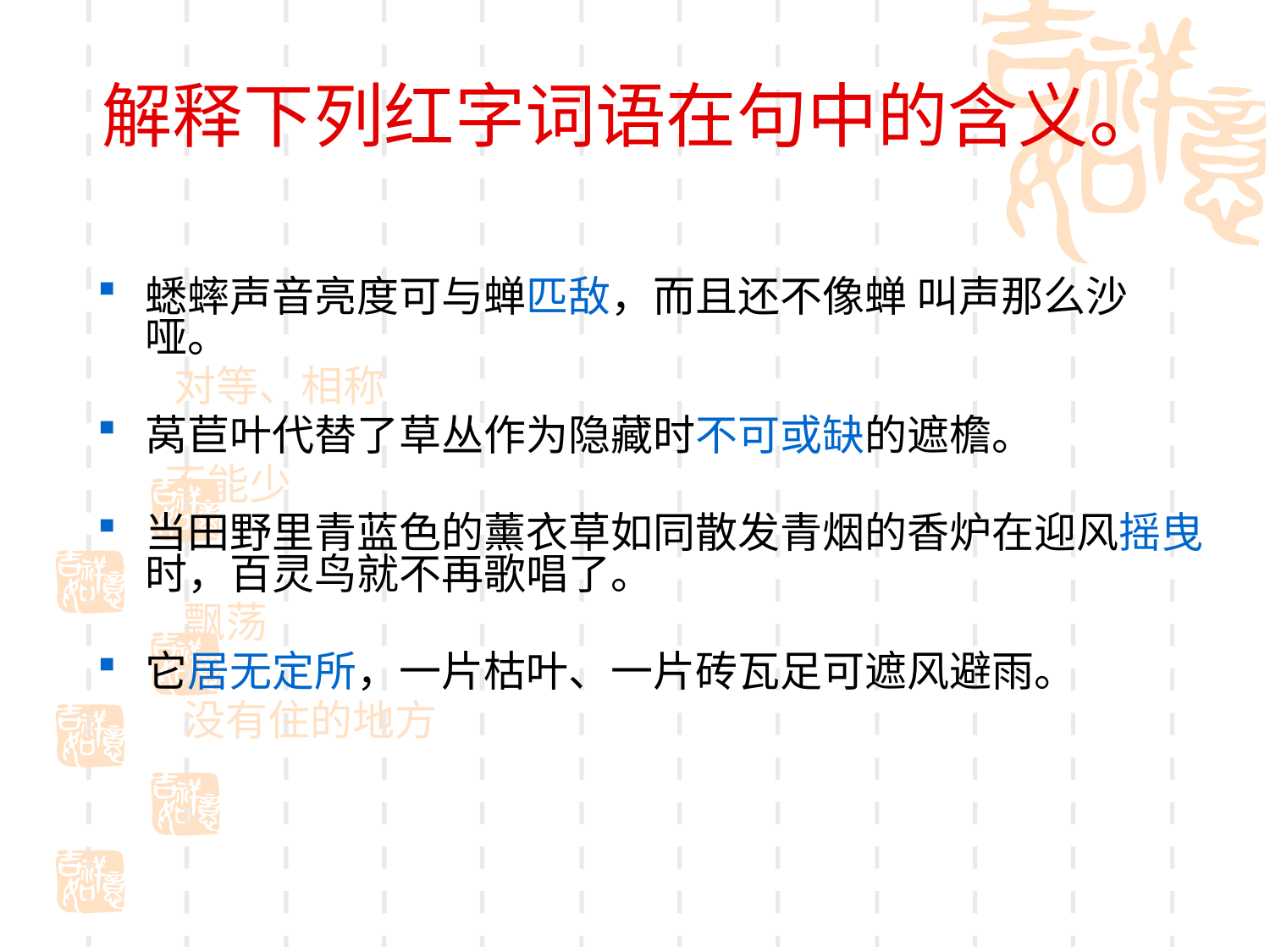

# 解释下列红字词语在句中的含义。

蟋蟀声音亮度可与蝉匹敌，而且还不像蝉 叫声那么沙哑。
       对等、相称
莴苣叶代替了草丛作为隐藏时不可或缺的遮檐。
      不能少
当田野里青蓝色的薰衣草如同散发青烟的香炉在迎风摇曳时，百灵鸟就不再歌唱了。
        飘荡
它居无定所，一片枯叶、一片砖瓦足可遮风避雨。
        没有住的地方